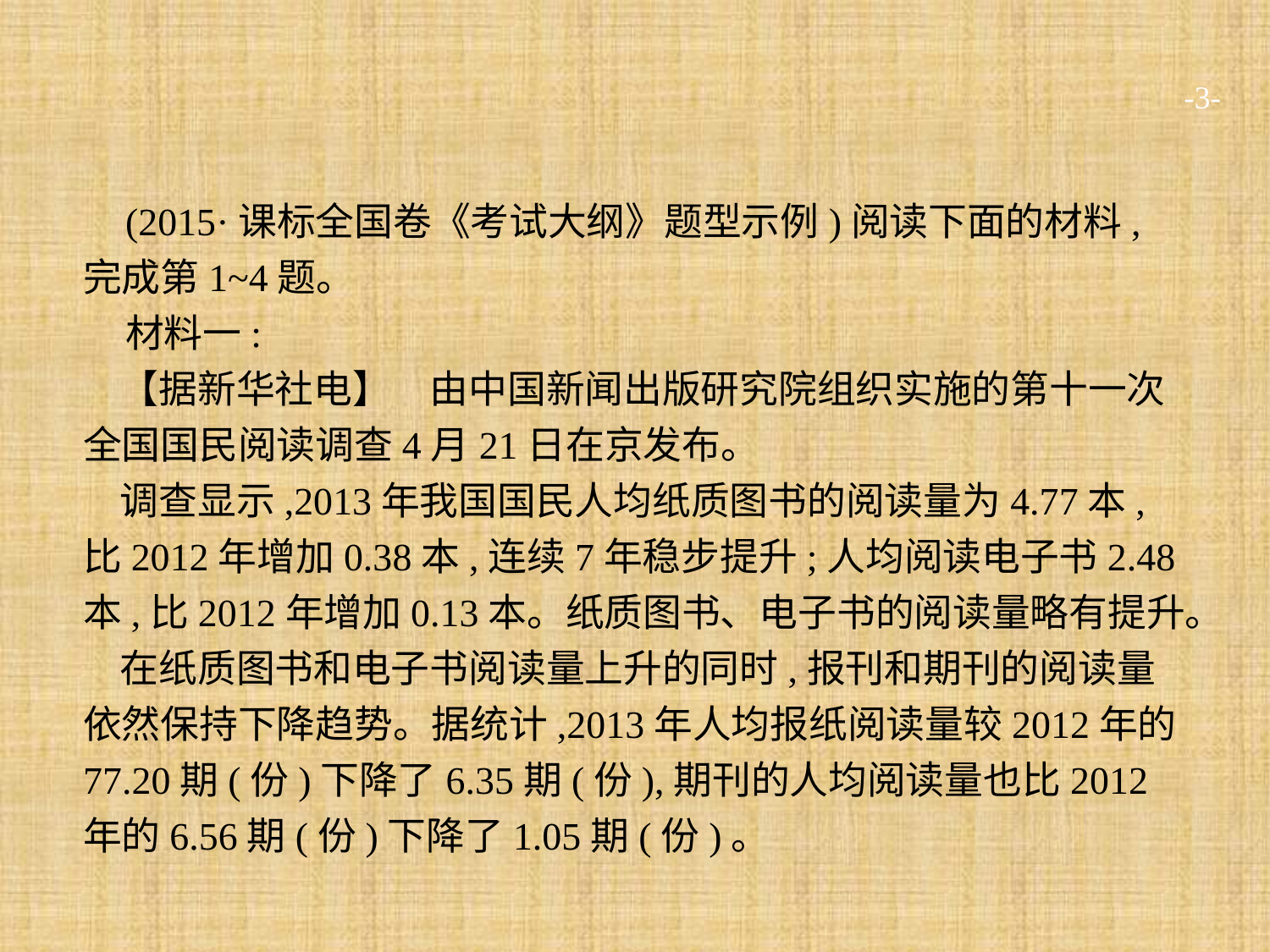

-3-
(2015·课标全国卷《考试大纲》题型示例)阅读下面的材料,完成第1~4题。
材料一:
【据新华社电】　由中国新闻出版研究院组织实施的第十一次全国国民阅读调查4月21日在京发布。
调查显示,2013年我国国民人均纸质图书的阅读量为4.77本,比2012年增加0.38本,连续7年稳步提升;人均阅读电子书2.48本,比2012年增加0.13本。纸质图书、电子书的阅读量略有提升。
在纸质图书和电子书阅读量上升的同时,报刊和期刊的阅读量依然保持下降趋势。据统计,2013年人均报纸阅读量较2012年的77.20期(份)下降了6.35期(份),期刊的人均阅读量也比2012年的6.56期(份)下降了1.05期(份)。